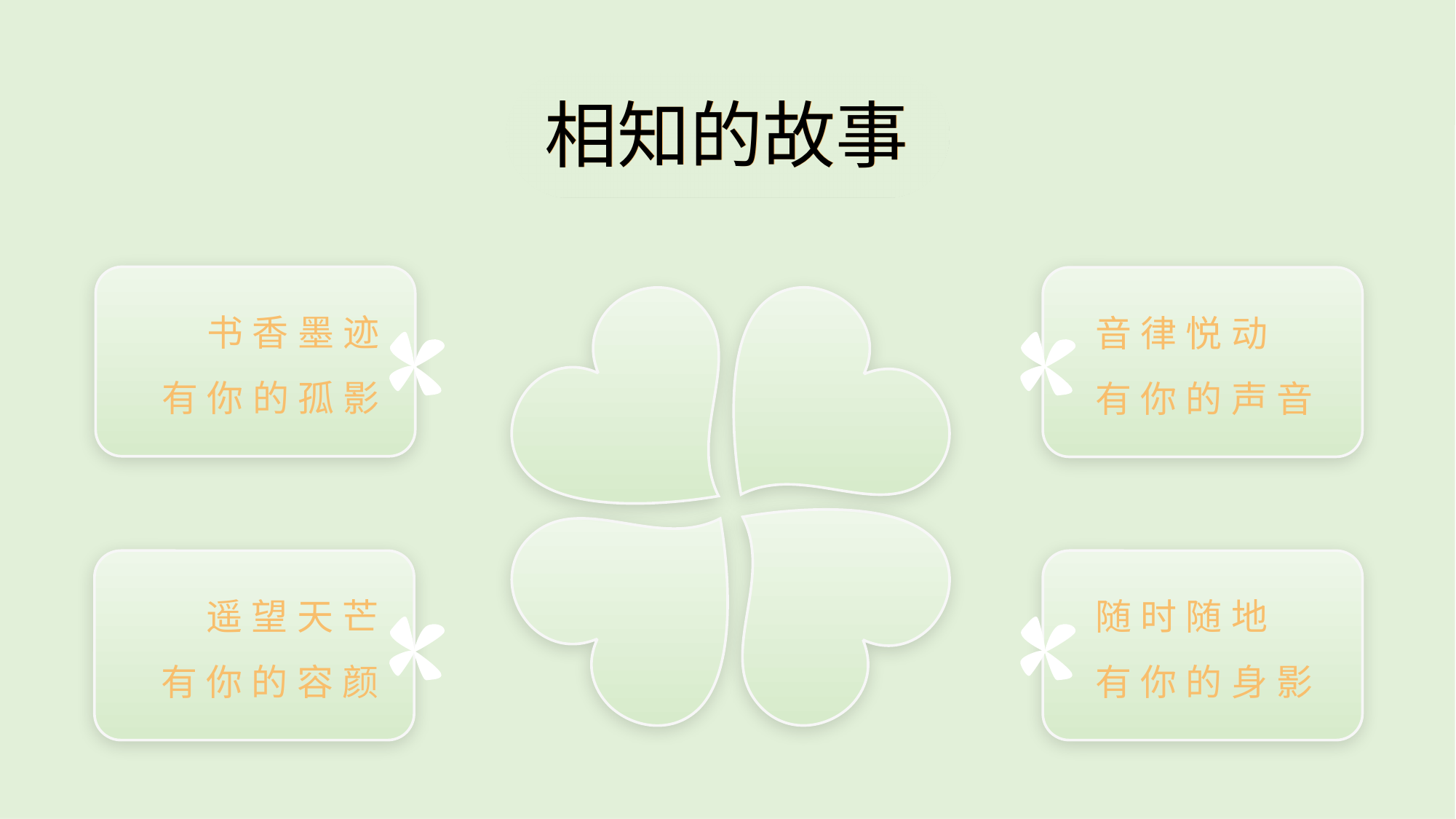

相知的故事
相知的故事

书香墨迹
有你的孤影
音律悦动
有你的声音

遥望天芒
有你的容颜
随时随地
有你的身影